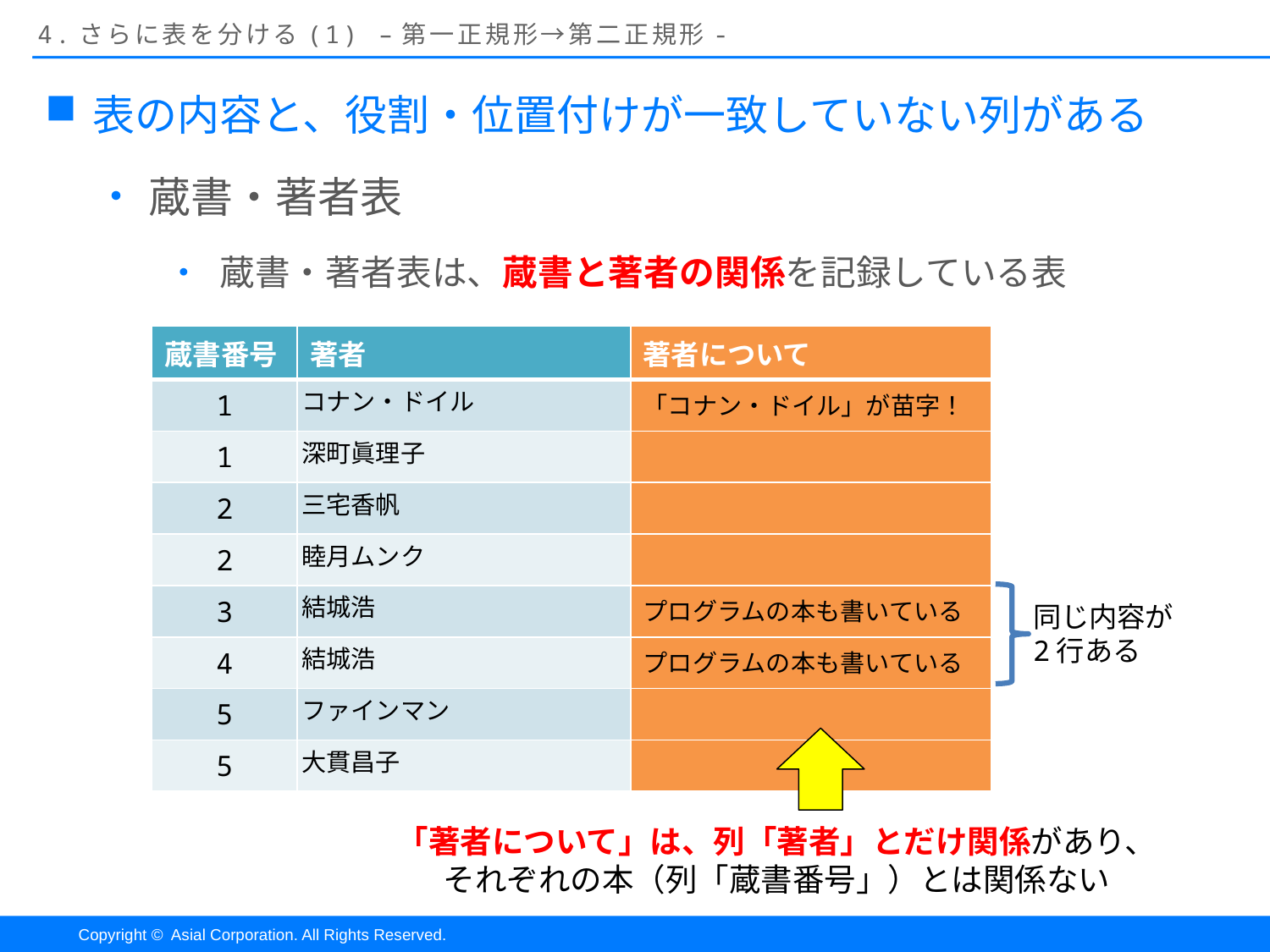

# 4.さらに表を分ける(1) –第一正規形→第二正規形-

表の内容と、役割・位置付けが一致していない列がある
蔵書・著者表
蔵書・著者表は、蔵書と著者の関係を記録している表

| 蔵書番号 | 著者 | 著者について |
| --- | --- | --- |
| 1 | コナン・ドイル | 「コナン・ドイル」が苗字！ |
| 1 | 深町眞理子 |  |
| 2 | 三宅香帆 |  |
| 2 | 睦月ムンク |  |
| 3 | 結城浩 | プログラムの本も書いている |
| 4 | 結城浩 | プログラムの本も書いている |
| 5 | ファインマン |  |
| 5 | 大貫昌子 |  |

同じ内容が
2行ある

「著者について」は、列「著者」とだけ関係があり、
それぞれの本（列「蔵書番号」）とは関係ない